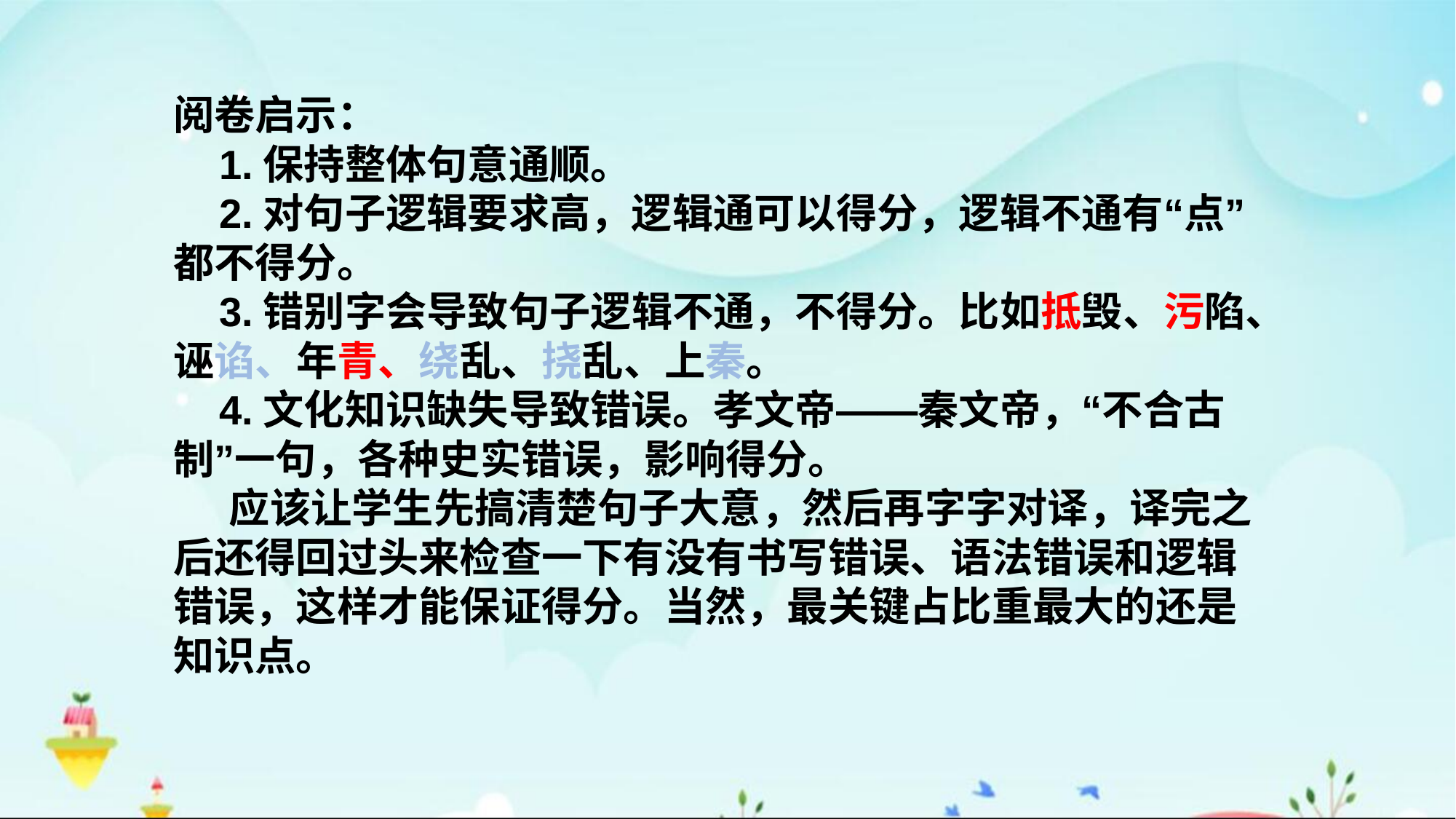

阅卷启示：
    1.保持整体句意通顺。
    2.对句子逻辑要求高，逻辑通可以得分，逻辑不通有“点”都不得分。
    3.错别字会导致句子逻辑不通，不得分。比如抵毁、污陷、诬谄、年青、绕乱、挠乱、上秦。
    4.文化知识缺失导致错误。孝文帝——秦文帝，“不合古制”一句，各种史实错误，影响得分。
    应该让学生先搞清楚句子大意，然后再字字对译，译完之后还得回过头来检查一下有没有书写错误、语法错误和逻辑错误，这样才能保证得分。当然，最关键占比重最大的还是知识点。